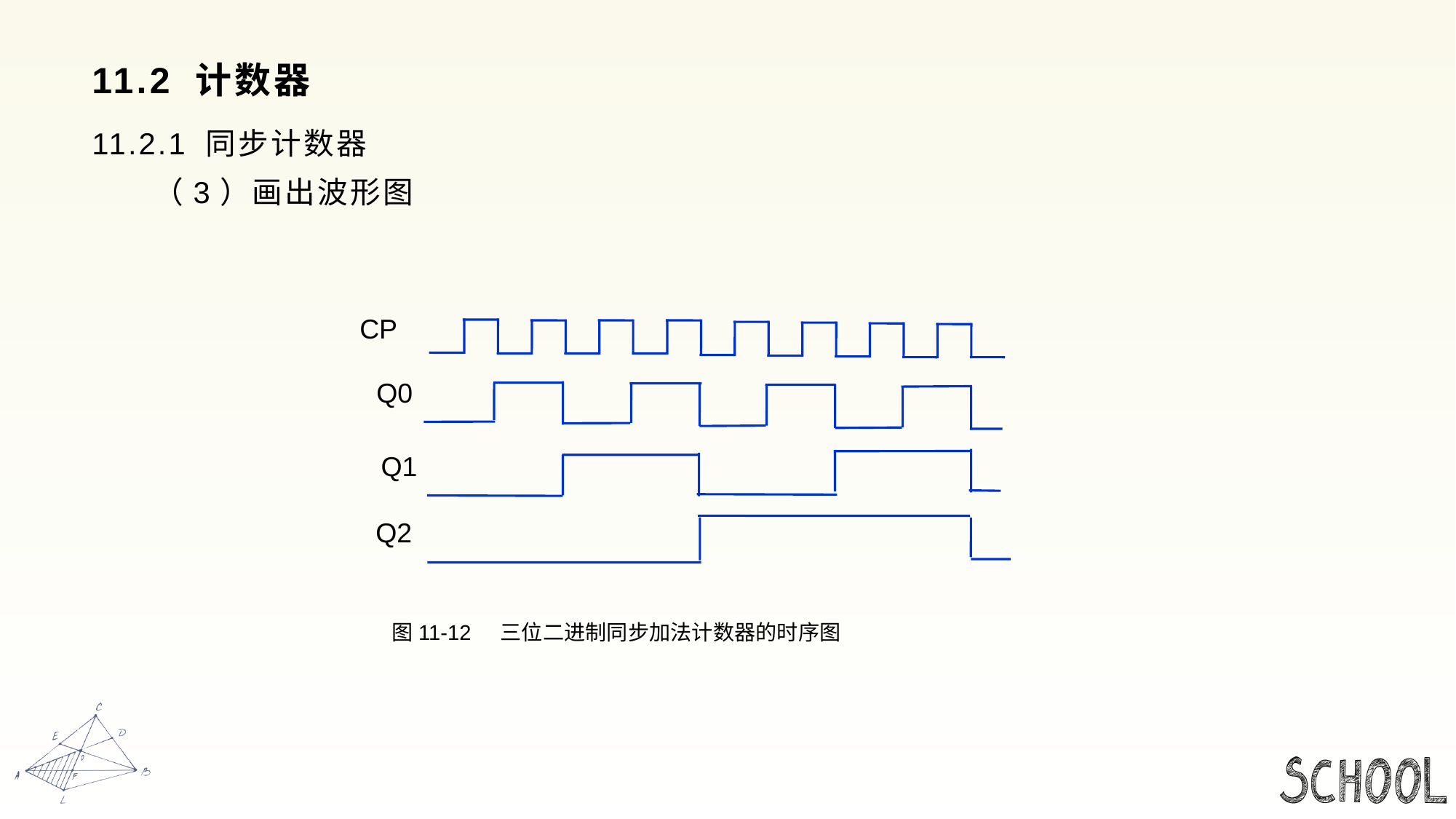

# 11.2 计数器
11.2.1 同步计数器
      （3）画出波形图
CP

Q0

Q1

Q2

图11-12    三位二进制同步加法计数器的时序图